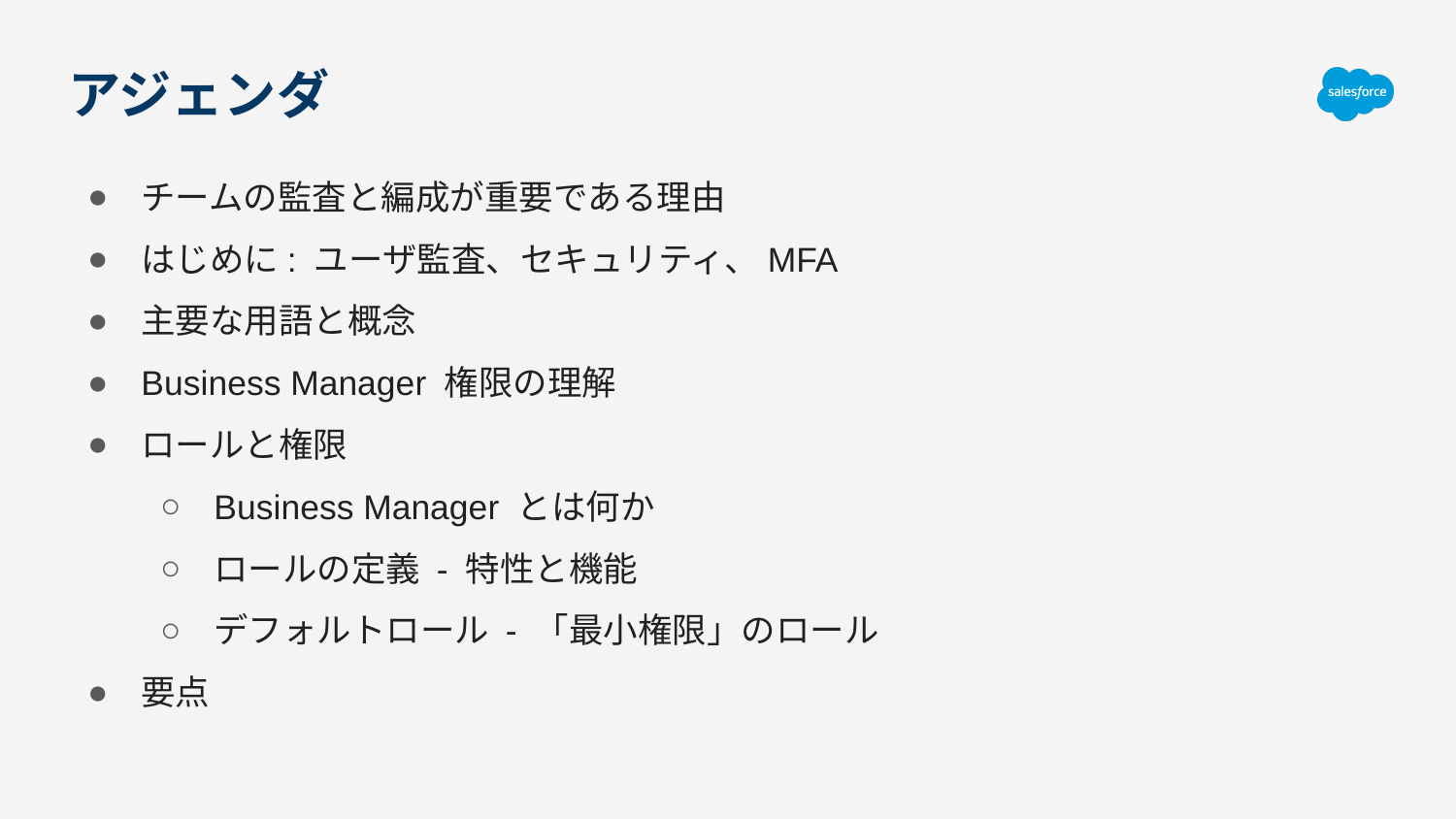

# アジェンダ
チームの監査と編成が重要である理由
はじめに: ユーザ監査、セキュリティ、MFA
主要な用語と概念
Business Manager 権限の理解
ロールと権限
Business Manager とは何か
ロールの定義 - 特性と機能
デフォルトロール - 「最小権限」のロール
要点